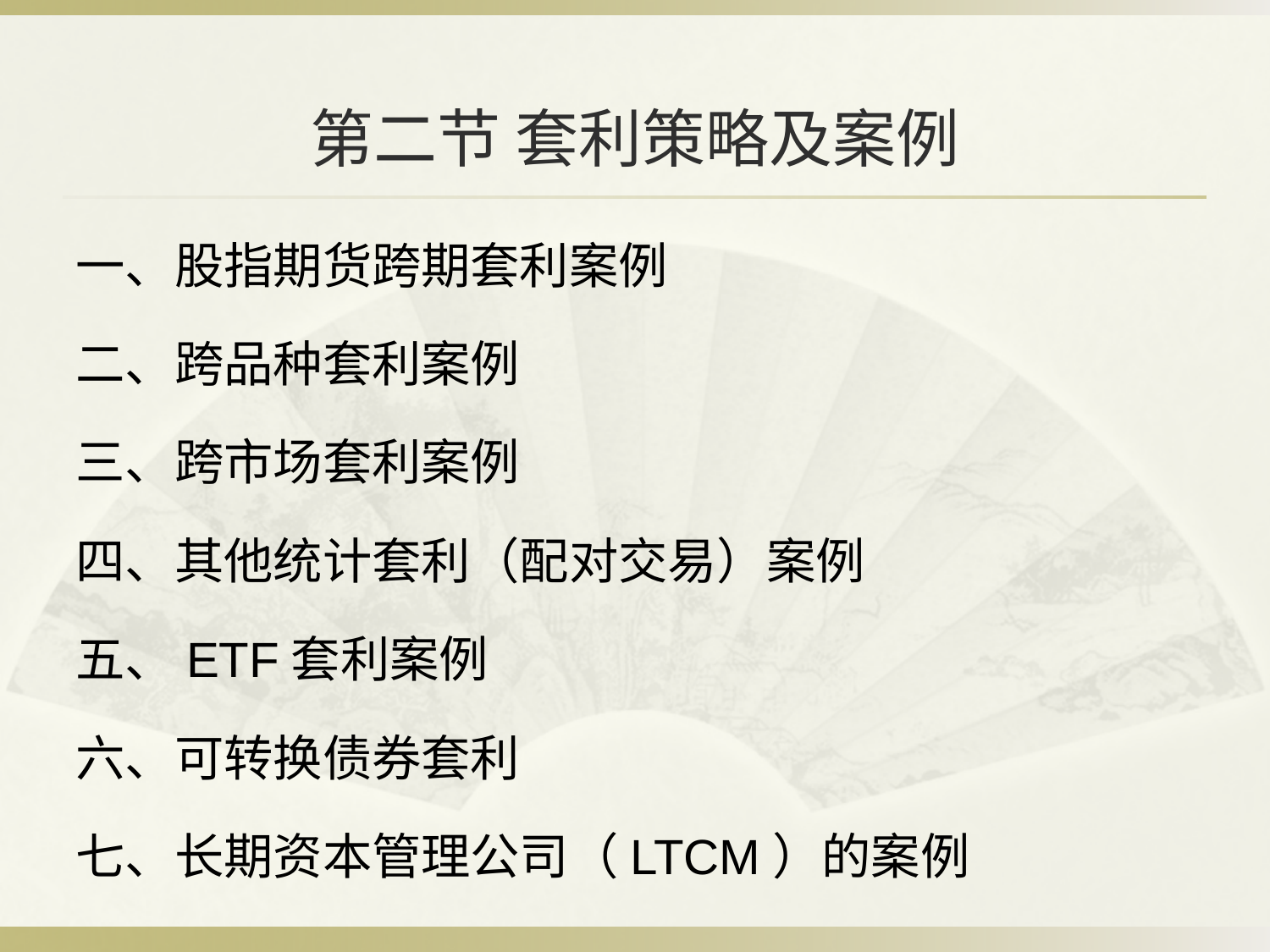

# 第二节 套利策略及案例
一、股指期货跨期套利案例
二、跨品种套利案例
三、跨市场套利案例
四、其他统计套利（配对交易）案例
五、ETF套利案例
六、可转换债券套利
七、长期资本管理公司（LTCM）的案例